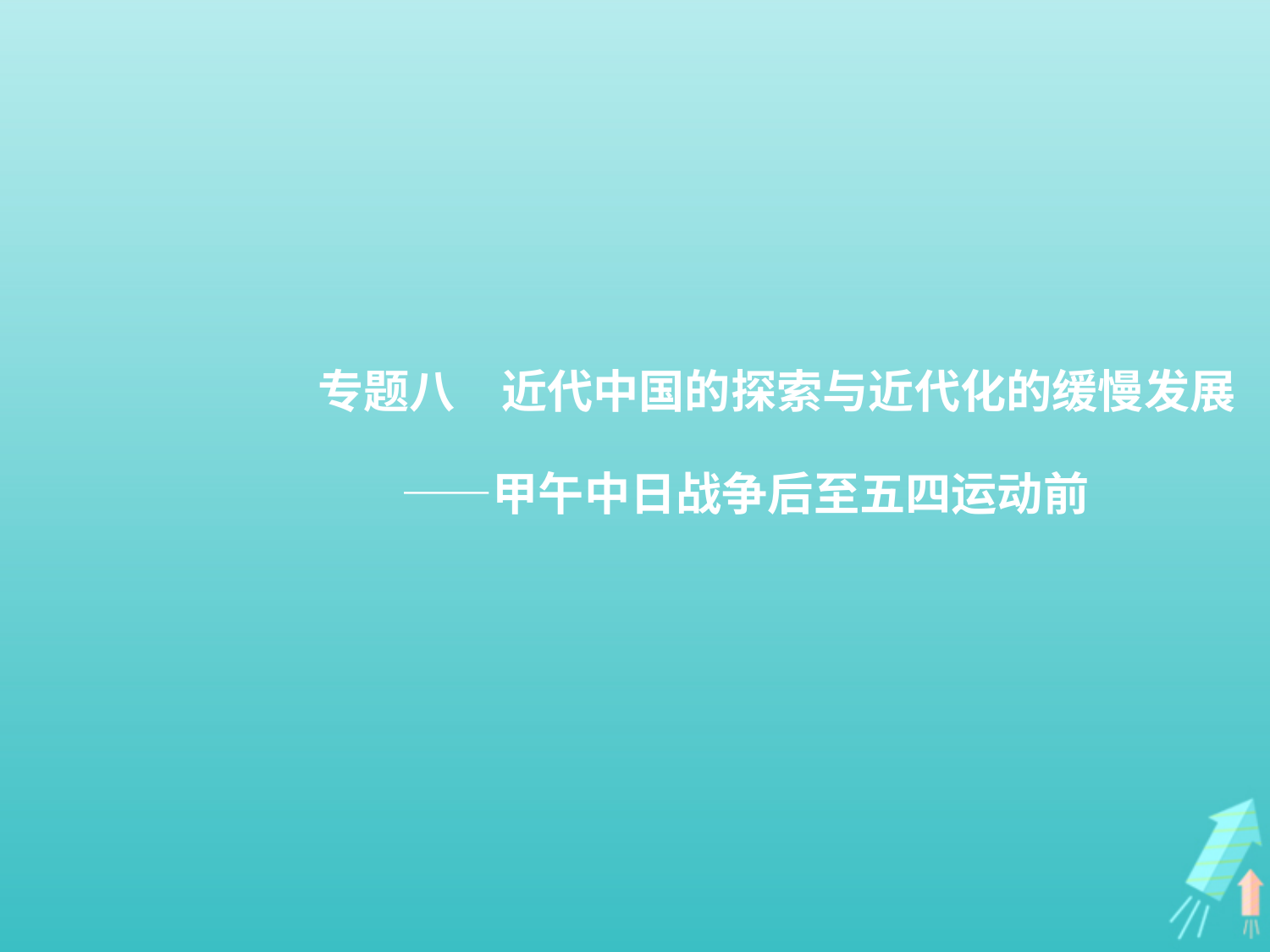

# 专题八　近代中国的探索与近代化的缓慢发展 ——甲午中日战争后至五四运动前